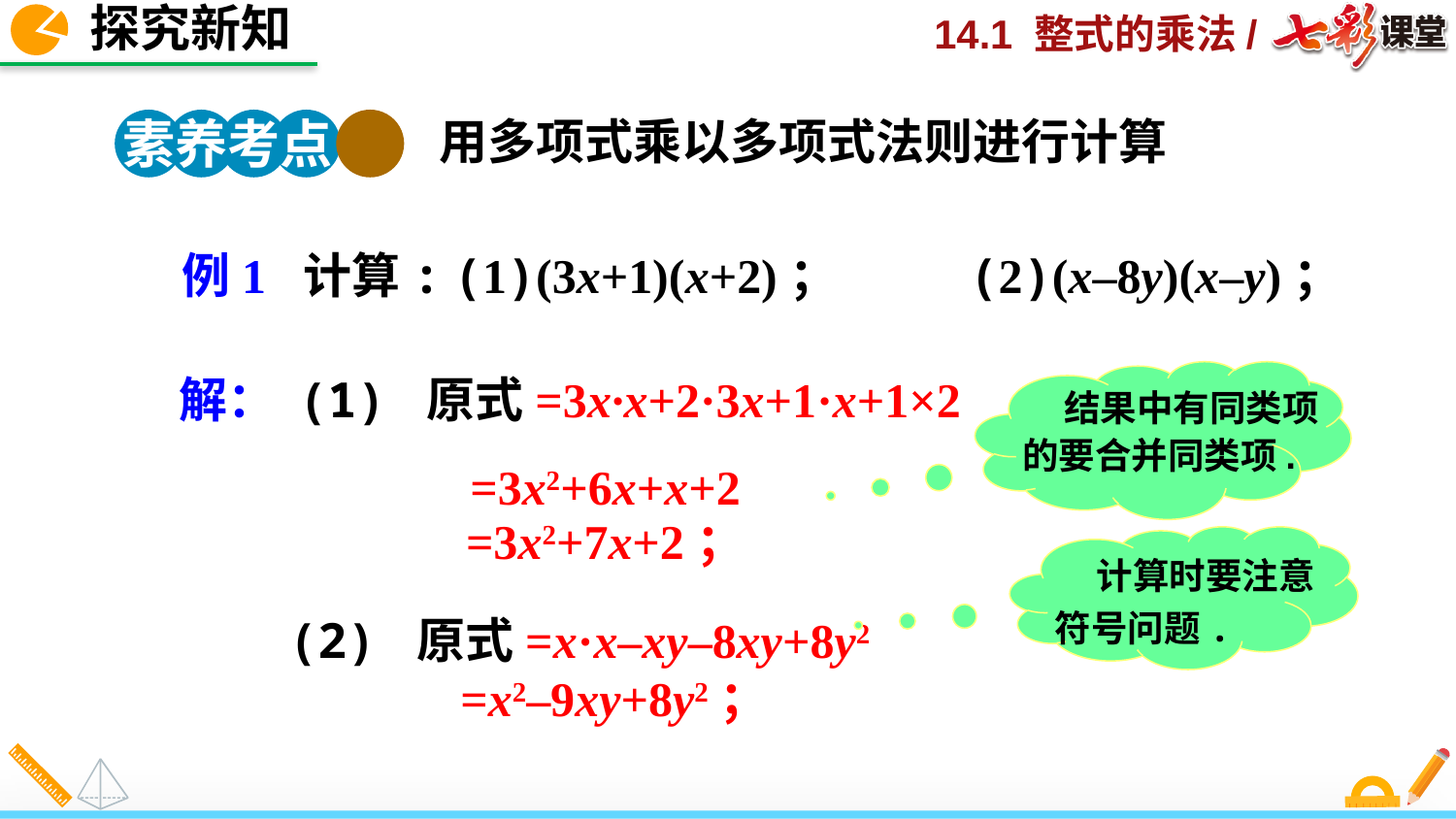

探究新知

用多项式乘以多项式法则进行计算
素养考点 1

例1  计算: (1)(3x+1)(x+2)；           (2)(x–8y)(x–y)；
解： (1) 原式=3x·x+2·3x+1·x+1×2
                        =3x2+6x+x+2

    结果中有同类项的要合并同类项.
=3x2+7x+2；

    计算时要注意符号问题.
(2) 原式=x·x–xy–8xy+8y2
 =x2–9xy+8y2；